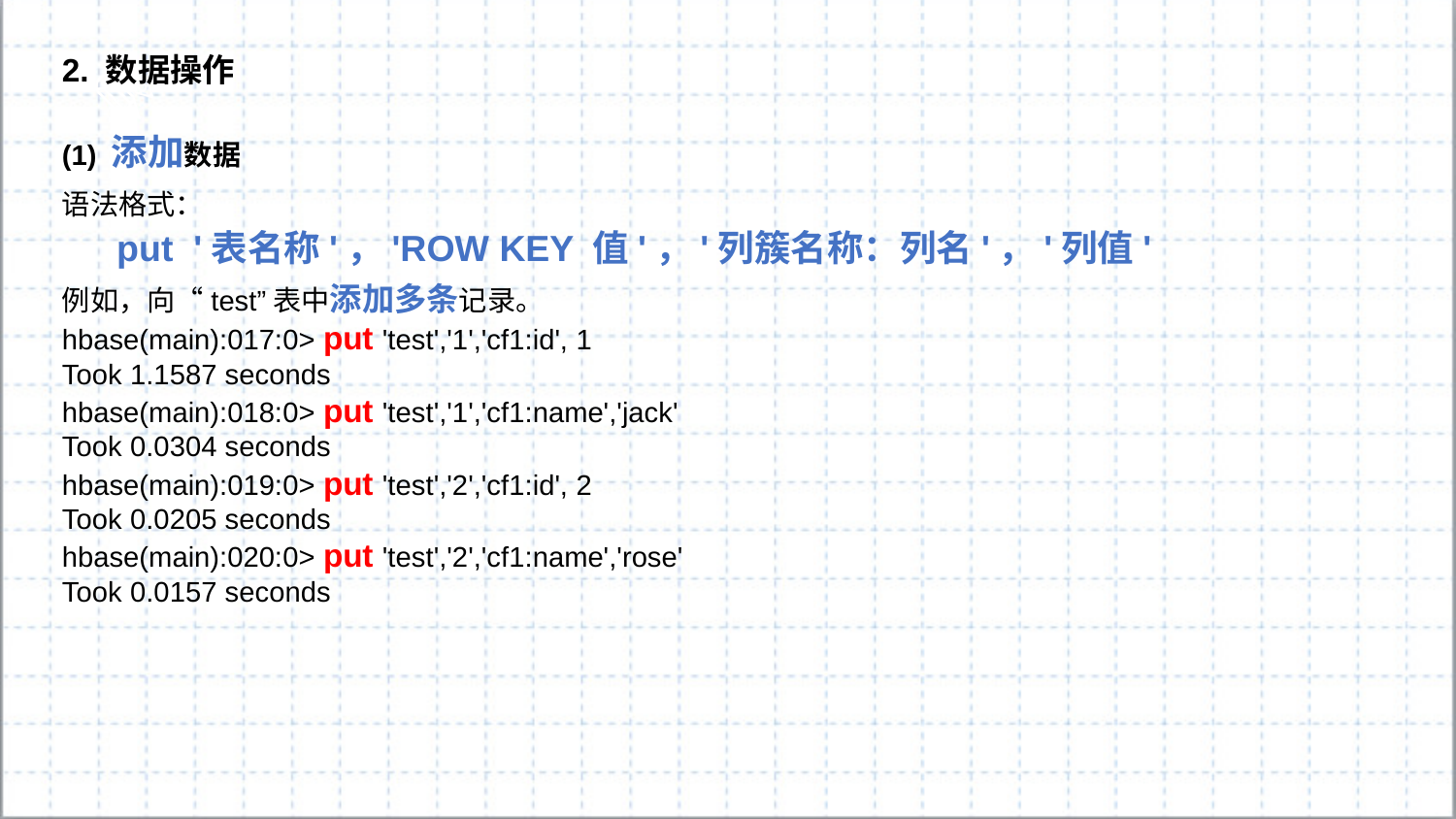

2. 数据操作
(1) 添加数据
语法格式：
put  '表名称'，'ROW KEY 值'，'列簇名称：列名'，'列值'
例如，向“test”表中添加多条记录。
hbase(main):017:0> put 'test','1','cf1:id', 1
Took 1.1587 seconds
hbase(main):018:0> put 'test','1','cf1:name','jack'
Took 0.0304 seconds
hbase(main):019:0> put 'test','2','cf1:id', 2
Took 0.0205 seconds
hbase(main):020:0> put 'test','2','cf1:name','rose'
Took 0.0157 seconds